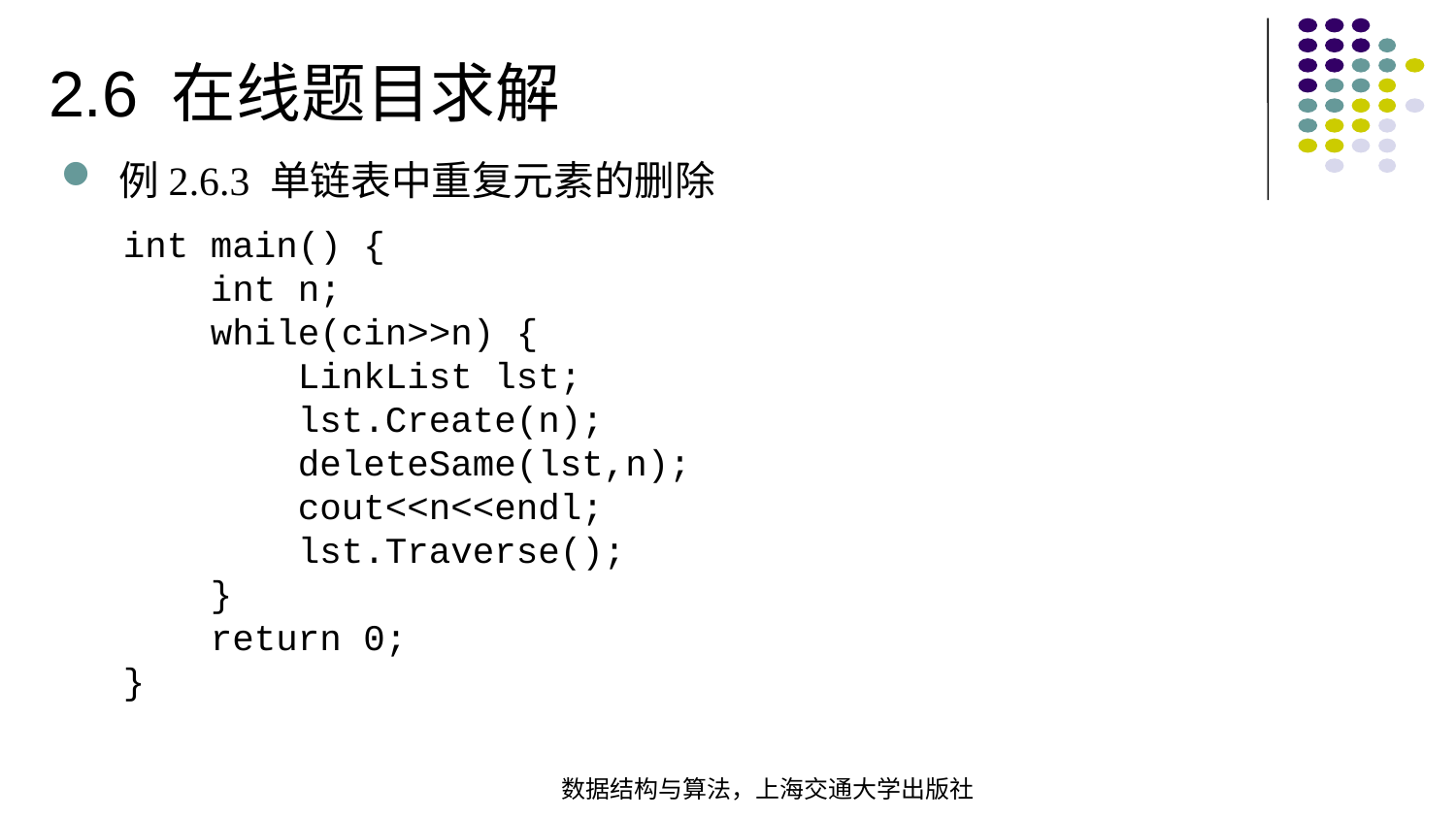

2.6 在线题目求解
例2.6.3 单链表中重复元素的删除
int main() {    int n;    while(cin>>n) {        LinkList lst;        lst.Create(n);        deleteSame(lst,n);        cout<<n<<endl;        lst.Traverse();    }    return 0;
}